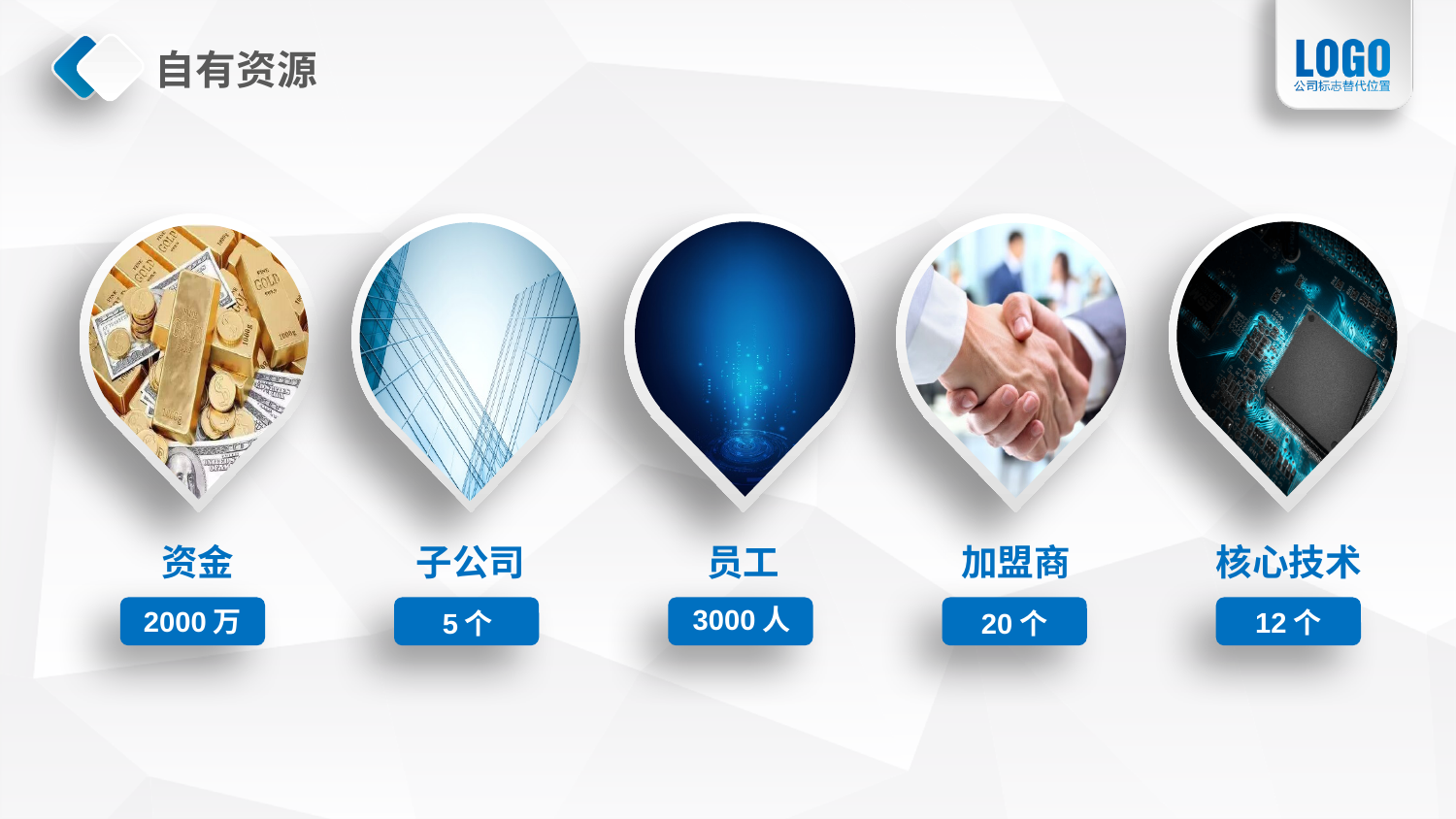

# 自有资源

资金
子公司
员工
加盟商
核心技术
3000人

2000万

5个

20个

12个